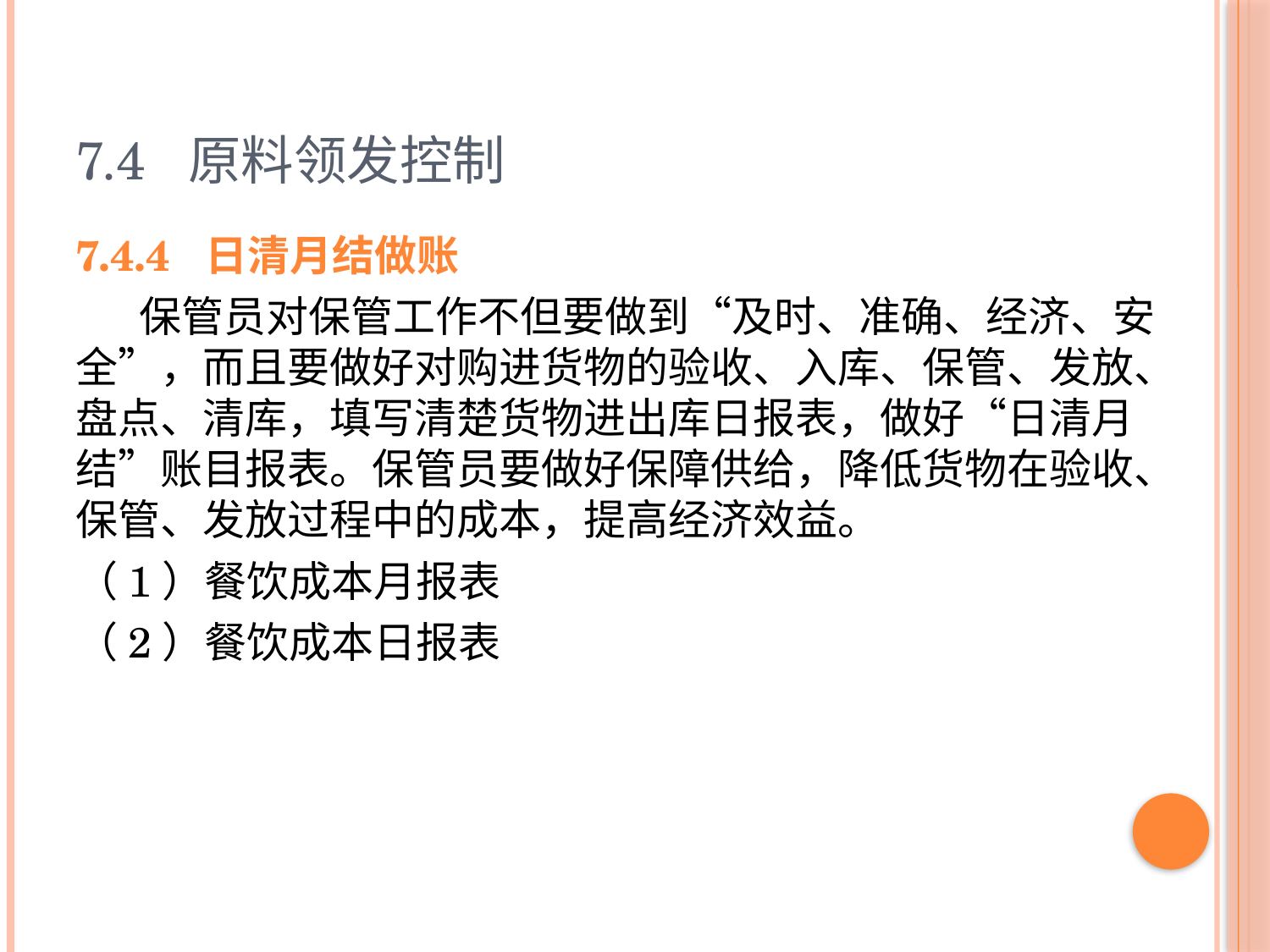

# 7.4  原料领发控制
7.4.4  日清月结做账
       保管员对保管工作不但要做到“及时、准确、经济、安全”，而且要做好对购进货物的验收、入库、保管、发放、盘点、清库，填写清楚货物进出库日报表，做好“日清月结”账目报表。保管员要做好保障供给，降低货物在验收、保管、发放过程中的成本，提高经济效益。
（1）餐饮成本月报表
（2）餐饮成本日报表